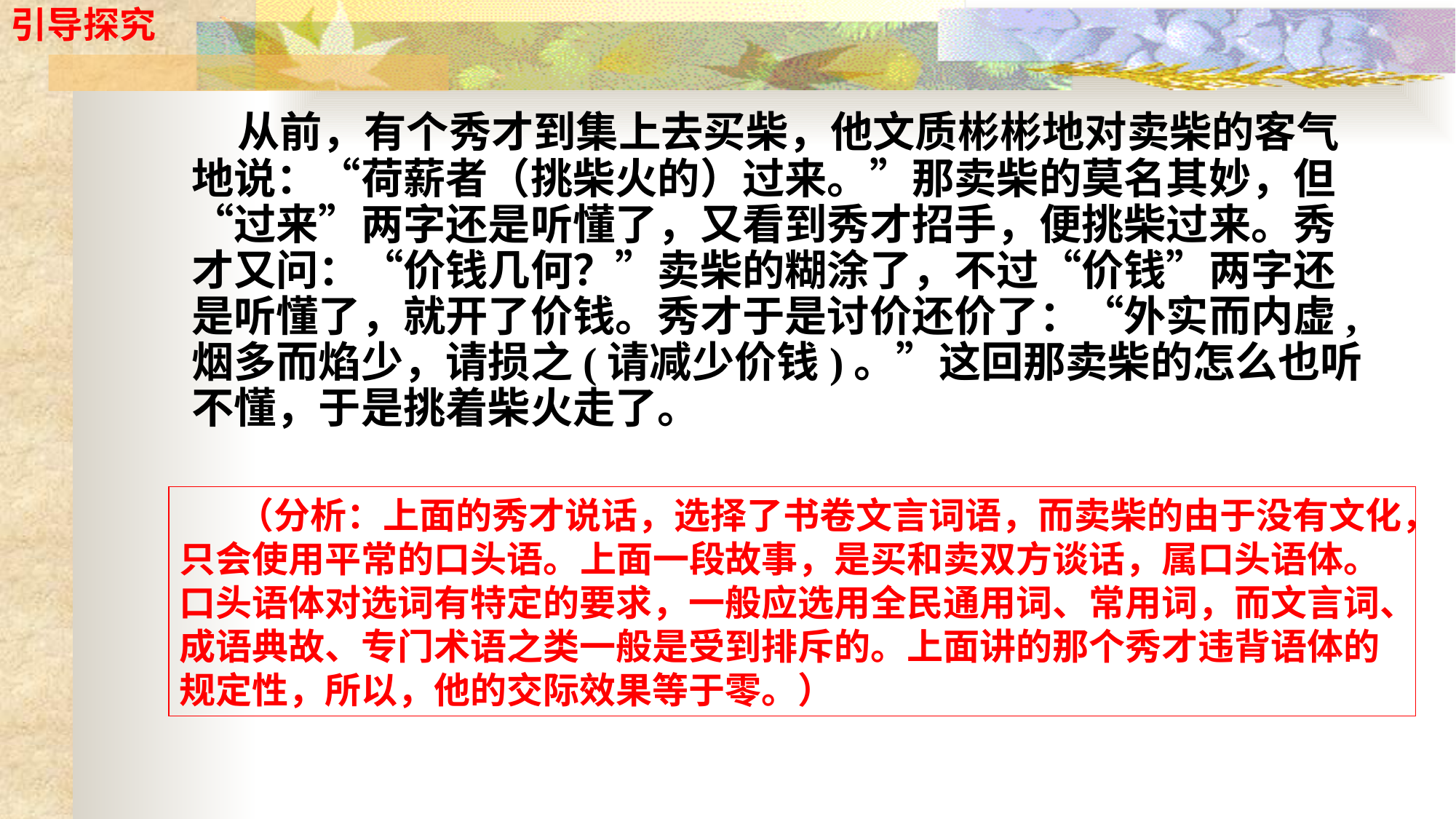

引导探究
        从前，有个秀才到集上去买柴，他文质彬彬地对卖柴的客气地说：“荷薪者（挑柴火的）过来。”那卖柴的莫名其妙，但“过来”两字还是听懂了，又看到秀才招手，便挑柴过来。秀才又问：“价钱几何？”卖柴的糊涂了，不过“价钱”两字还是听懂了，就开了价钱。秀才于是讨价还价了：“外实而内虚,烟多而焰少，请损之(请减少价钱)。”这回那卖柴的怎么也听不懂，于是挑着柴火走了。
      （分析：上面的秀才说话，选择了书卷文言词语，而卖柴的由于没有文化，只会使用平常的口头语。上面一段故事，是买和卖双方谈话，属口头语体。口头语体对选词有特定的要求，一般应选用全民通用词、常用词，而文言词、成语典故、专门术语之类一般是受到排斥的。上面讲的那个秀才违背语体的规定性，所以，他的交际效果等于零。）